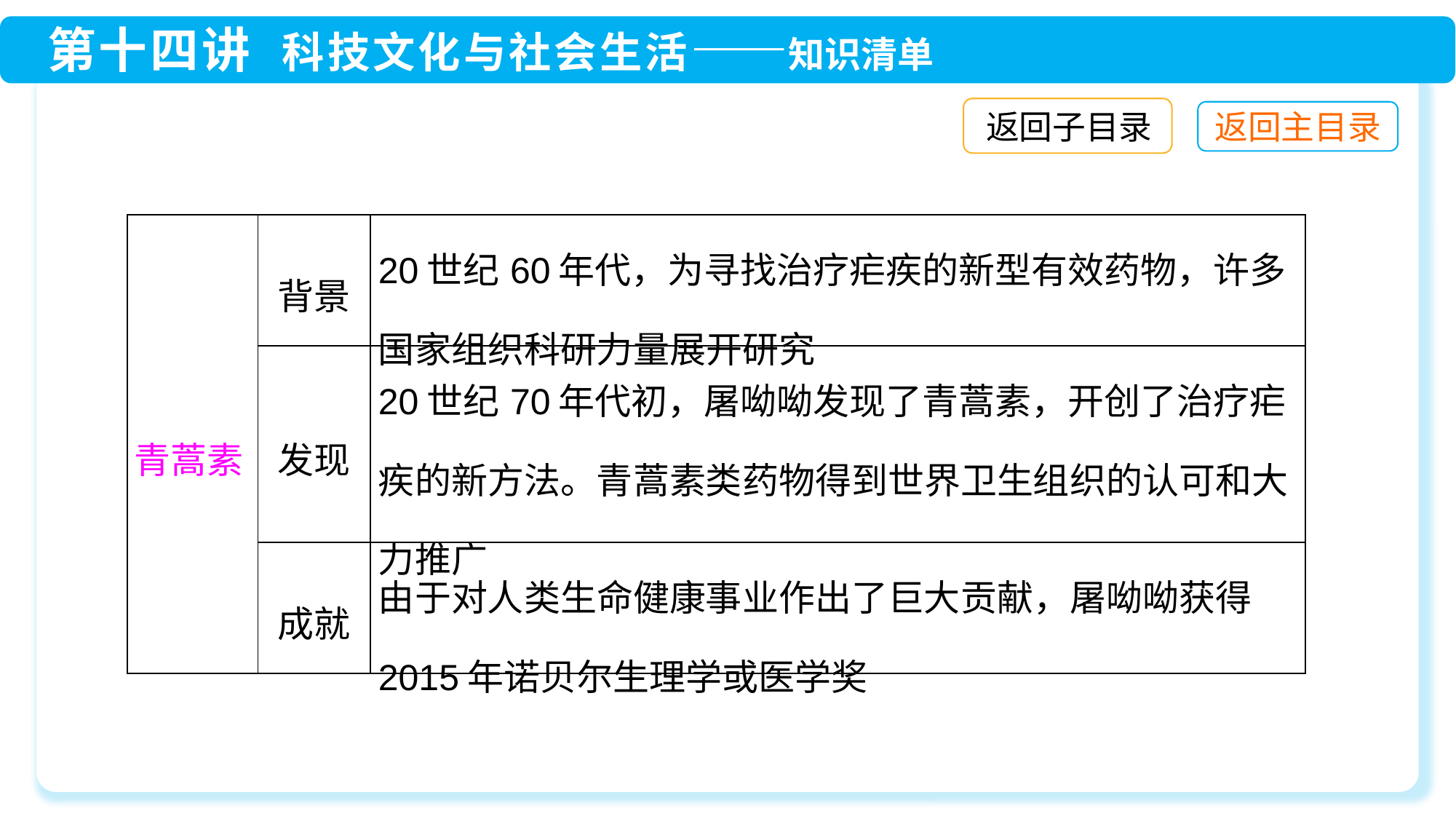

返回子目录
| 青蒿素 | 背景 | 20世纪60年代，为寻找治疗疟疾的新型有效药物，许多国家组织科研力量展开研究 |
| --- | --- | --- |
|  | 发现 | 20世纪70年代初，屠呦呦发现了青蒿素，开创了治疗疟疾的新方法。青蒿素类药物得到世界卫生组织的认可和大力推广 |
|  | 成就 | 由于对人类生命健康事业作出了巨大贡献，屠呦呦获得2015年诺贝尔生理学或医学奖 |